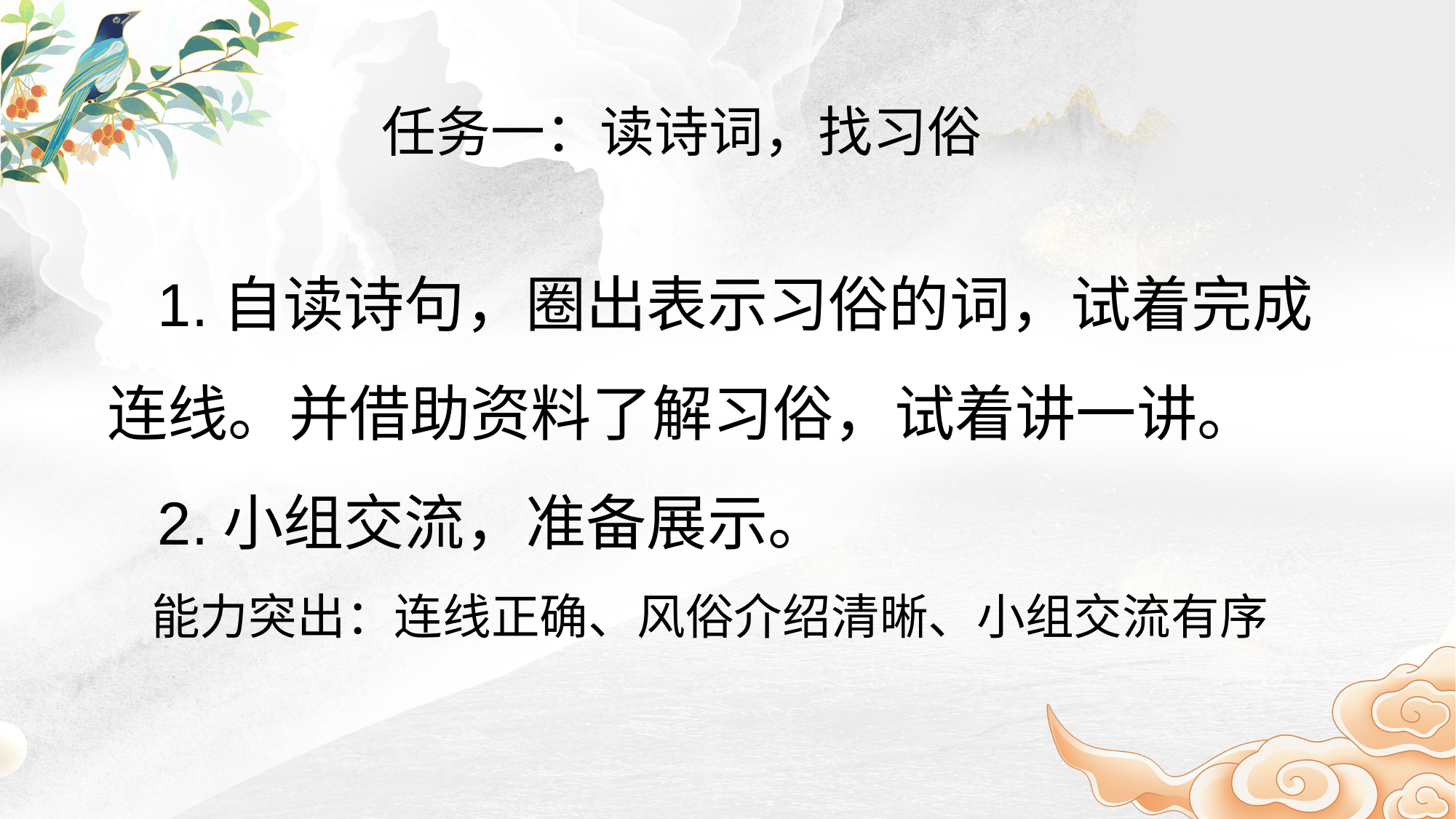

任务一：读诗词，找习俗
   1.自读诗句，圈出表示习俗的词，试着完成连线。并借助资料了解习俗，试着讲一讲。
   2.小组交流，准备展示。
   能力突出：连线正确、风俗介绍清晰、小组交流有序